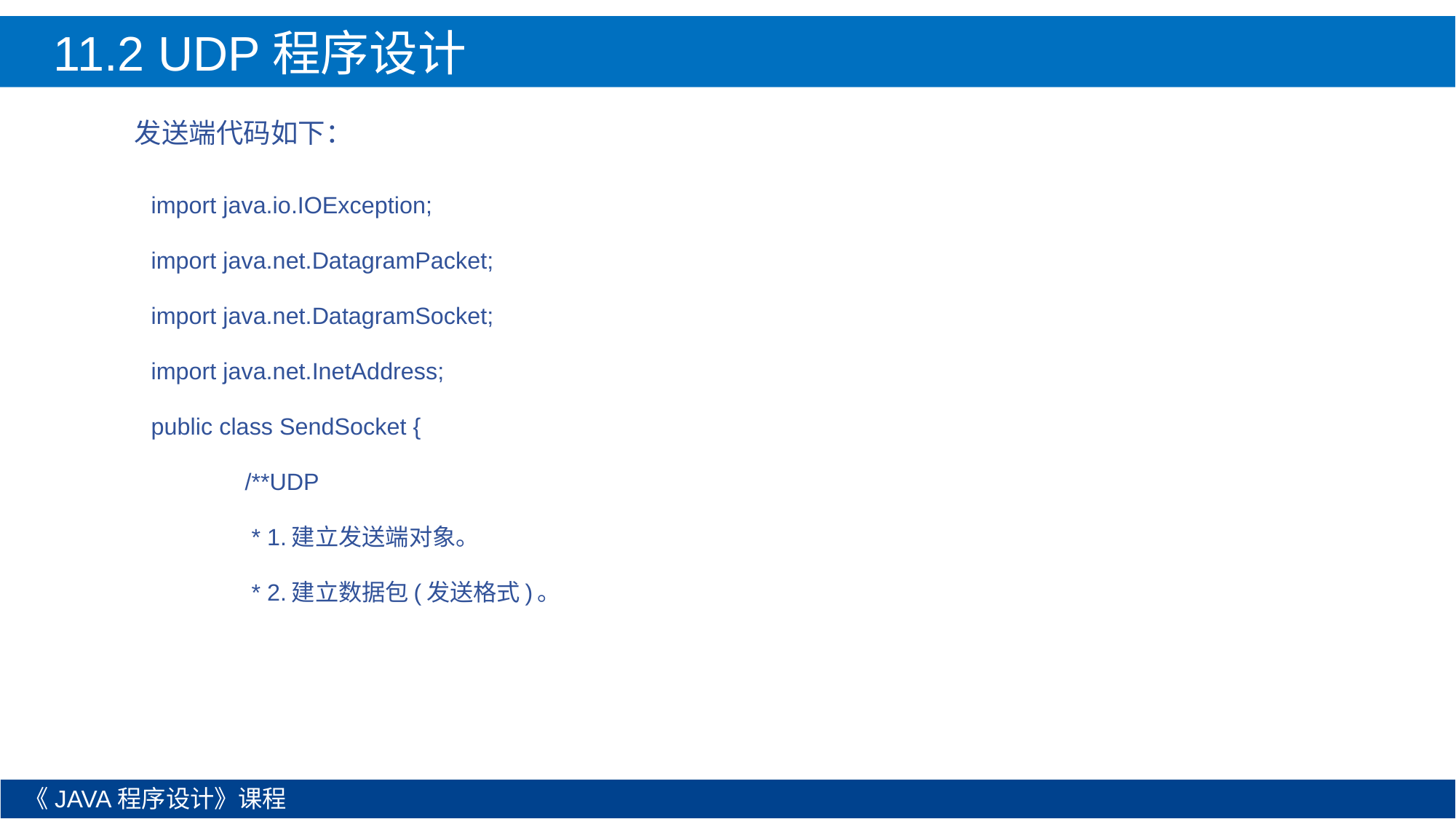

11.2 UDP程序设计
发送端代码如下：
import java.io.IOException;
import java.net.DatagramPacket;
import java.net.DatagramSocket;
import java.net.InetAddress;
public class SendSocket {
	/**UDP
	 * 1.建立发送端对象。
	 * 2.建立数据包(发送格式)。

《JAVA程序设计》课程